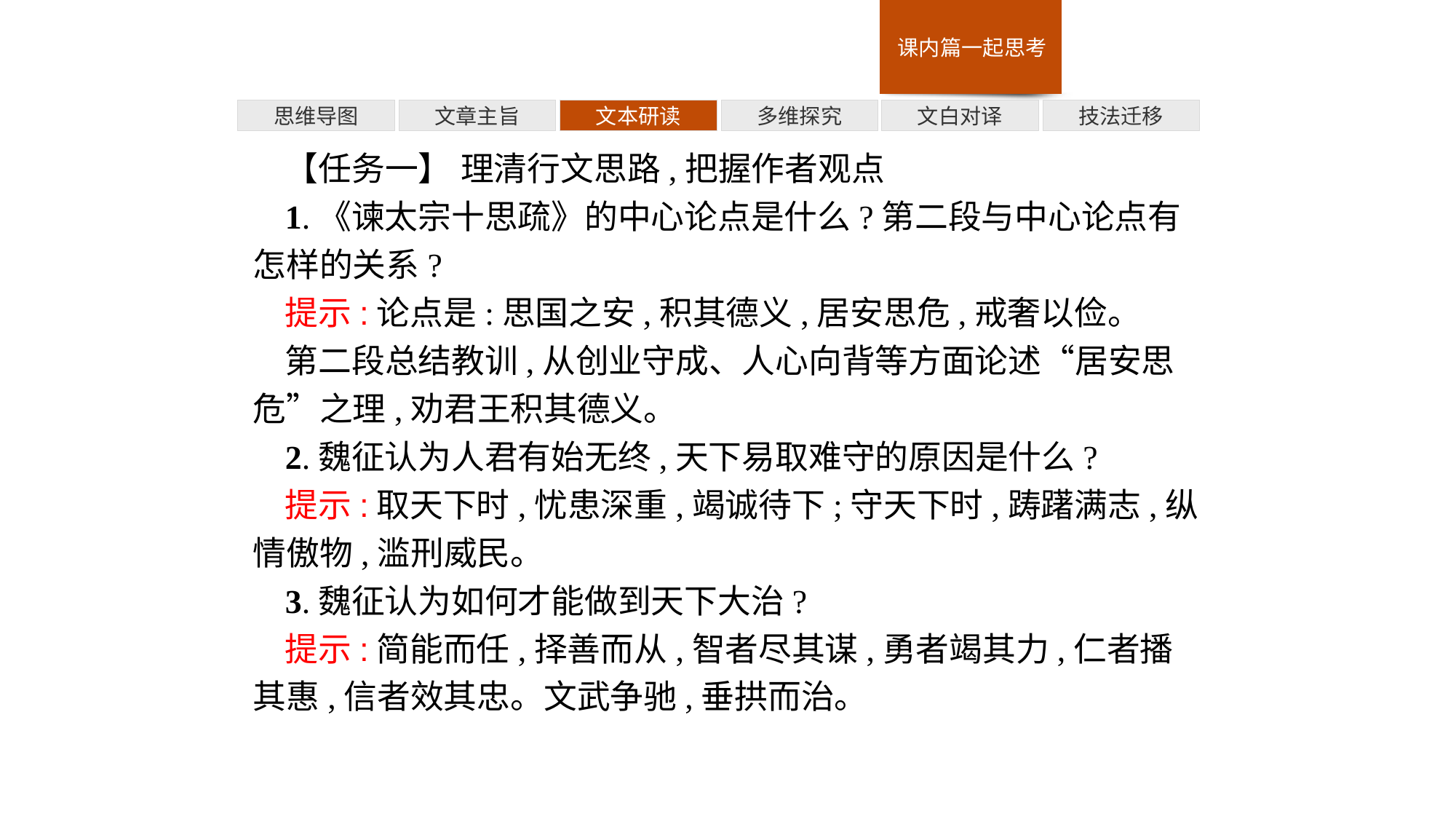

多维探究
技法迁移
思维导图
文章主旨
文本研读
文白对译
【任务一】 理清行文思路,把握作者观点
1.《谏太宗十思疏》的中心论点是什么?第二段与中心论点有怎样的关系?
提示:论点是:思国之安,积其德义,居安思危,戒奢以俭。
第二段总结教训,从创业守成、人心向背等方面论述“居安思危”之理,劝君王积其德义。
2.魏征认为人君有始无终,天下易取难守的原因是什么?
提示:取天下时,忧患深重,竭诚待下;守天下时,踌躇满志,纵情傲物,滥刑威民。
3.魏征认为如何才能做到天下大治?
提示:简能而任,择善而从,智者尽其谋,勇者竭其力,仁者播其惠,信者效其忠。文武争驰,垂拱而治。